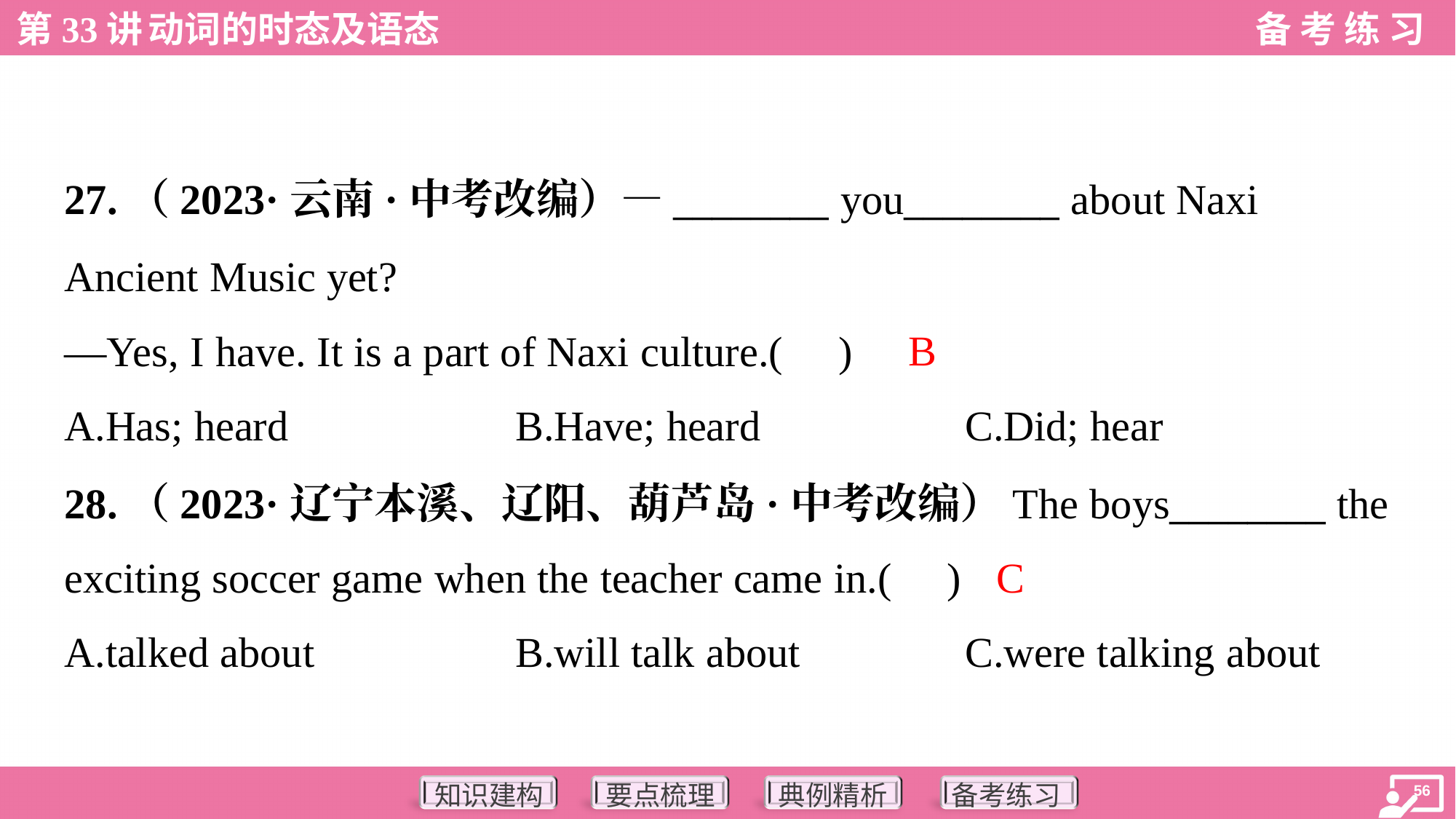

27.（2023·云南·中考改编）—________ you________ about Naxi
Ancient Music yet?
—Yes, I have. It is a part of Naxi culture.(     )
B
A.Has; heard	B.Have; heard	C.Did; hear
28.（2023·辽宁本溪、辽阳、葫芦岛·中考改编）The boys________ the
exciting soccer game when the teacher came in.(     )
C
A.talked about	B.will talk about	C.were talking about